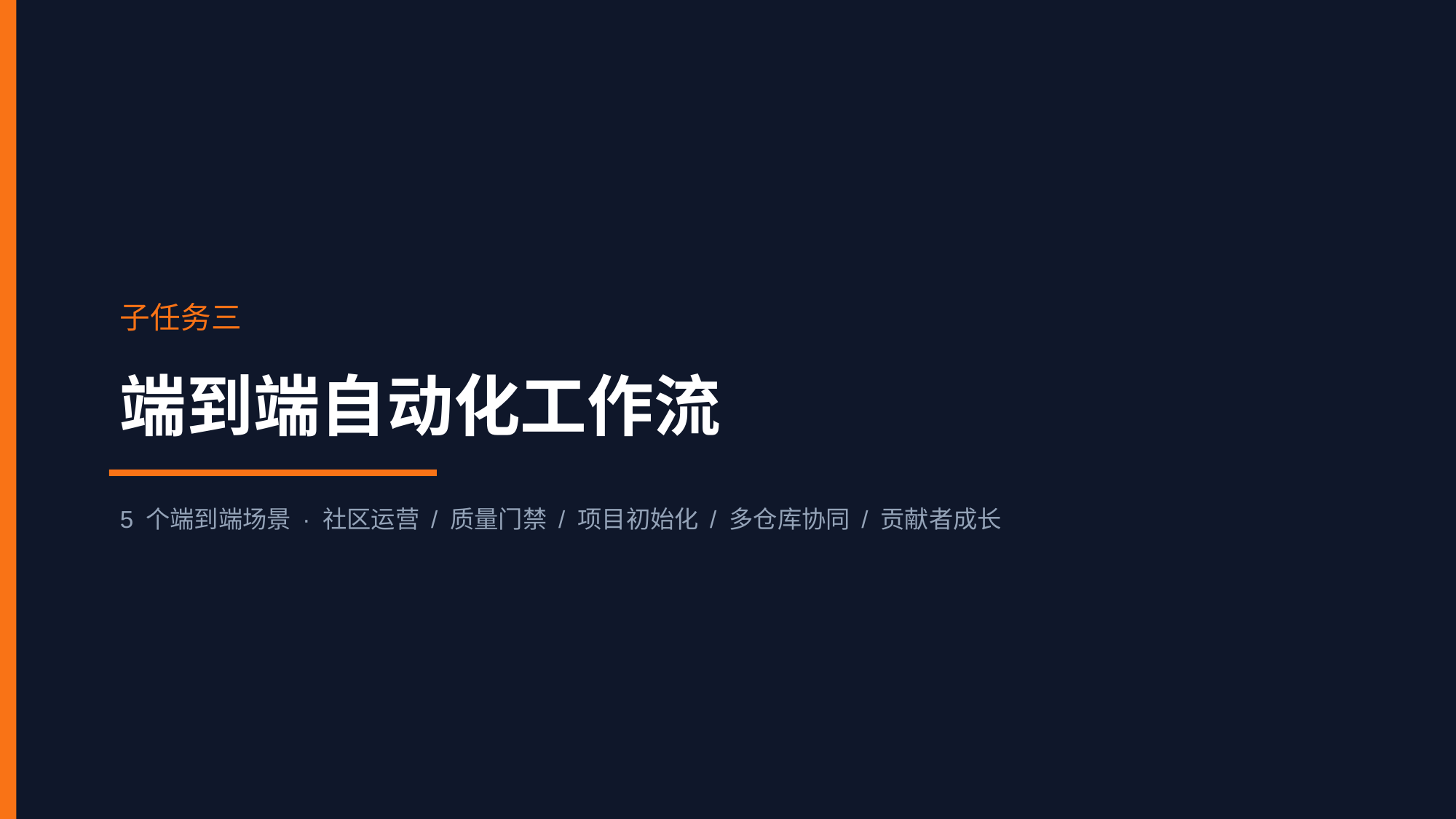

子任务三
端到端自动化工作流

5 个端到端场景 · 社区运营 / 质量门禁 / 项目初始化 / 多仓库协同 / 贡献者成长